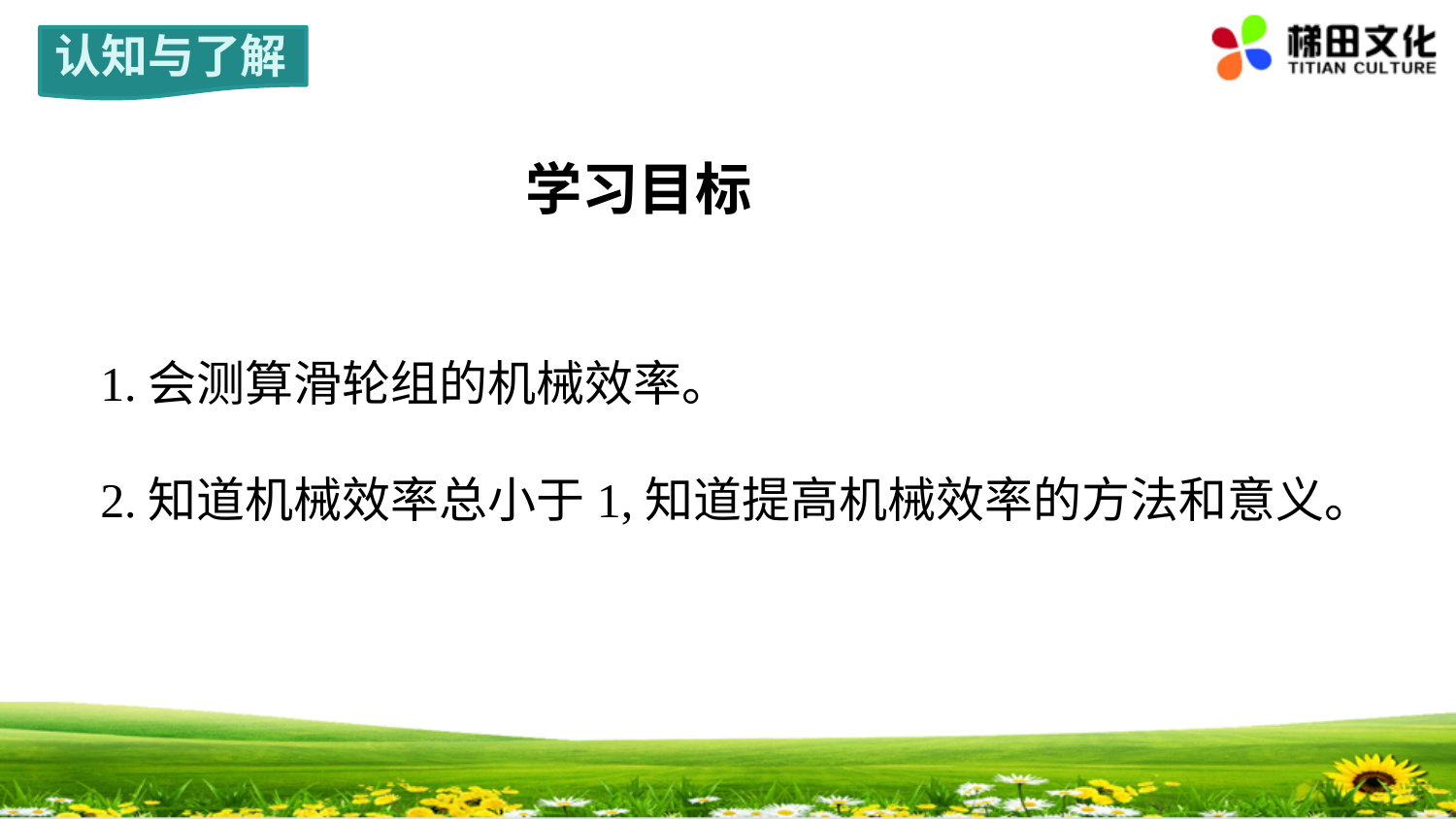

认知与了解

学习目标
1.会测算滑轮组的机械效率。
2.知道机械效率总小于1,知道提高机械效率的方法和意义。